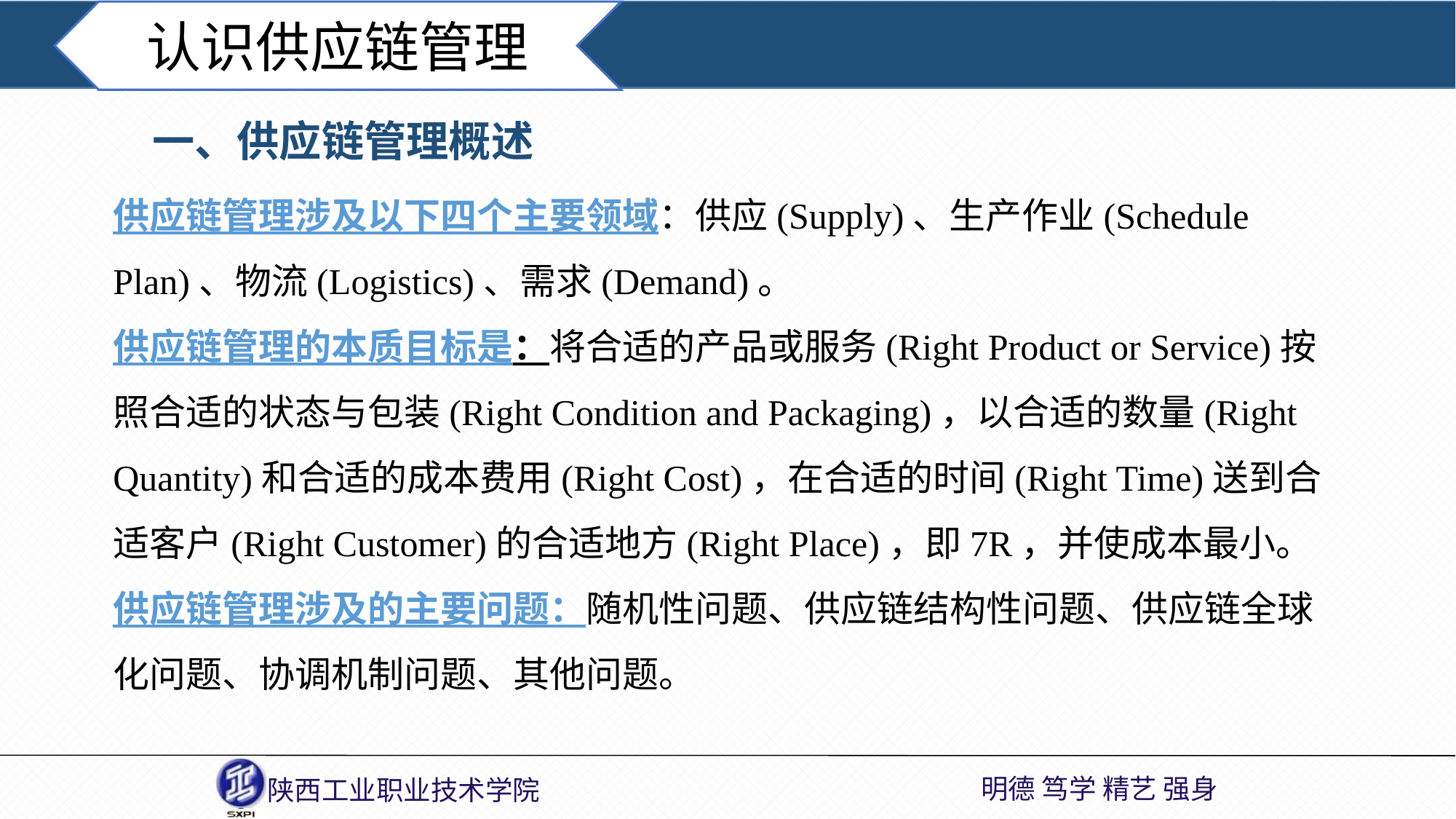

认识供应链管理
一、供应链管理概述
供应链管理涉及以下四个主要领域：供应(Supply)、生产作业(Schedule Plan)、物流(Logistics)、需求(Demand)。
供应链管理的本质目标是：将合适的产品或服务(Right Product or Service)按照合适的状态与包装(Right Condition and Packaging)，以合适的数量(Right Quantity)和合适的成本费用(Right Cost)，在合适的时间(Right Time)送到合适客户(Right Customer)的合适地方(Right Place)，即7R，并使成本最小。
供应链管理涉及的主要问题：随机性问题、供应链结构性问题、供应链全球化问题、协调机制问题、其他问题。